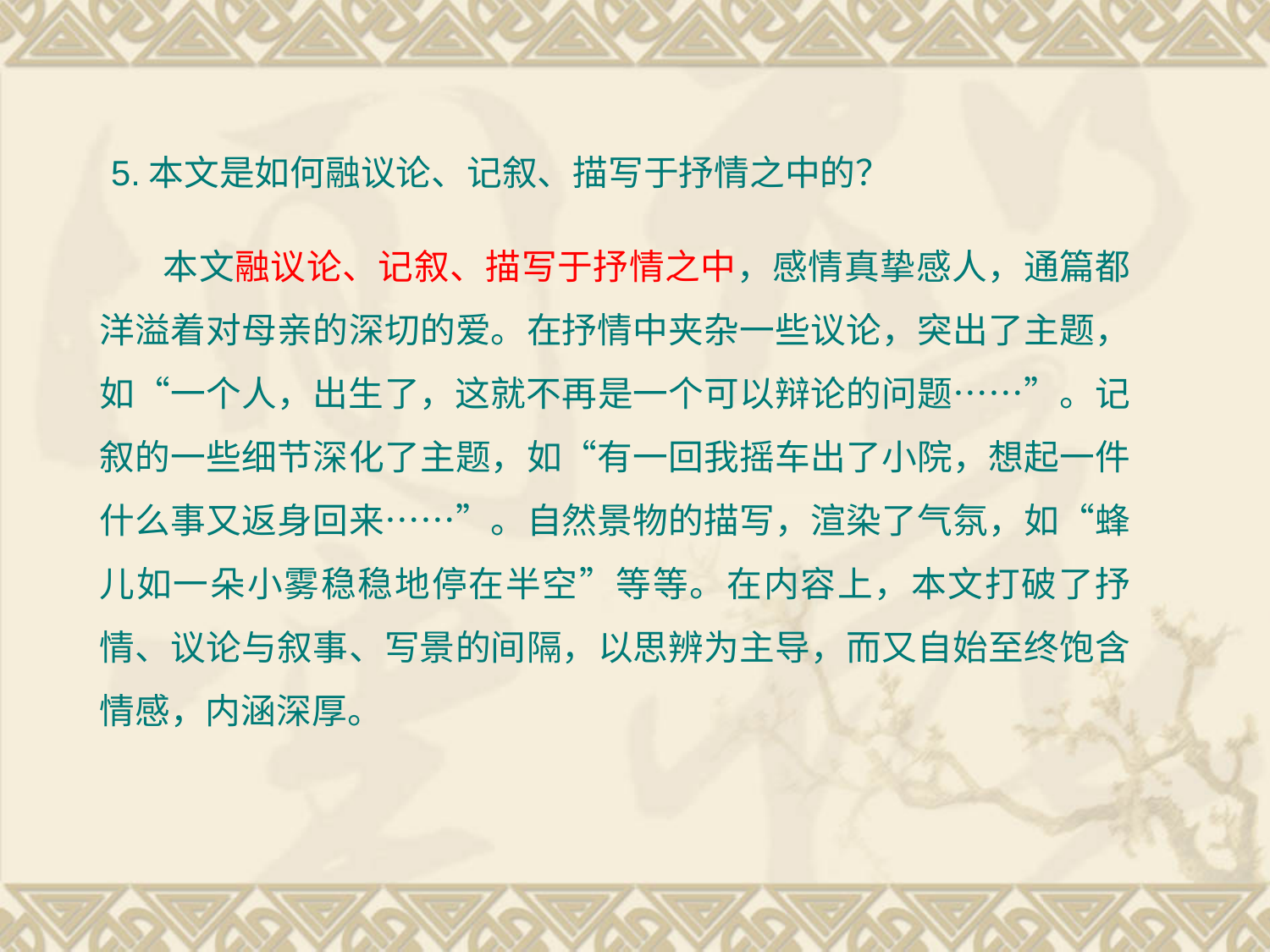

5.本文是如何融议论、记叙、描写于抒情之中的？
本文融议论、记叙、描写于抒情之中，感情真挚感人，通篇都洋溢着对母亲的深切的爱。在抒情中夹杂一些议论，突出了主题，如“一个人，出生了，这就不再是一个可以辩论的问题……”。记叙的一些细节深化了主题，如“有一回我摇车出了小院，想起一件什么事又返身回来……”。自然景物的描写，渲染了气氛，如“蜂儿如一朵小雾稳稳地停在半空”等等。在内容上，本文打破了抒情、议论与叙事、写景的间隔，以思辨为主导，而又自始至终饱含情感，内涵深厚。